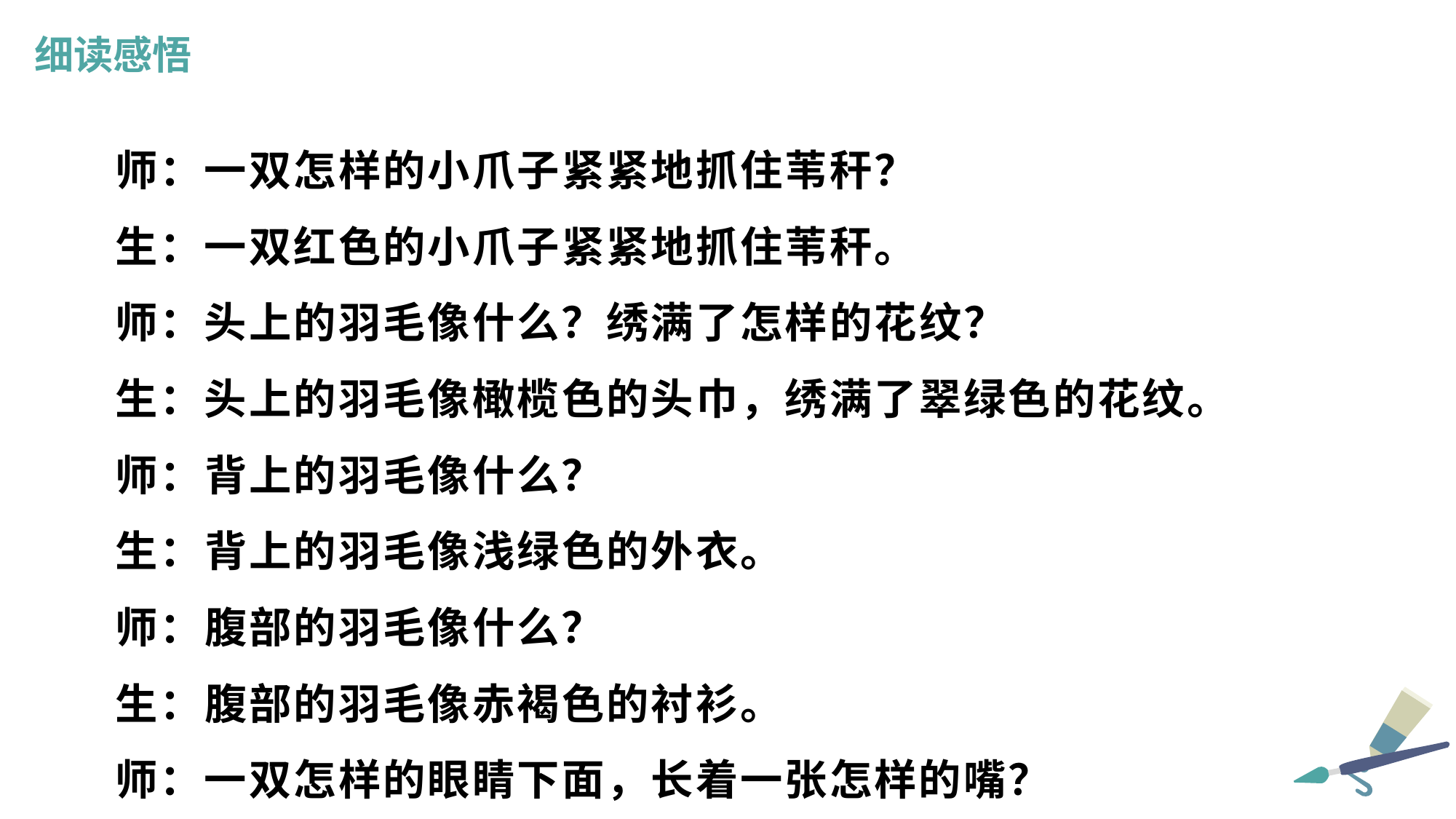

细读感悟
师：一双怎样的小爪子紧紧地抓住苇秆？
生：一双红色的小爪子紧紧地抓住苇秆。
师：头上的羽毛像什么？绣满了怎样的花纹？
生：头上的羽毛像橄榄色的头巾，绣满了翠绿色的花纹。
师：背上的羽毛像什么？
生：背上的羽毛像浅绿色的外衣。
师：腹部的羽毛像什么？
生：腹部的羽毛像赤褐色的衬衫。
师：一双怎样的眼睛下面，长着一张怎样的嘴？
生：一双透亮灵活的眼睛下面，长着一张又尖又长的嘴。